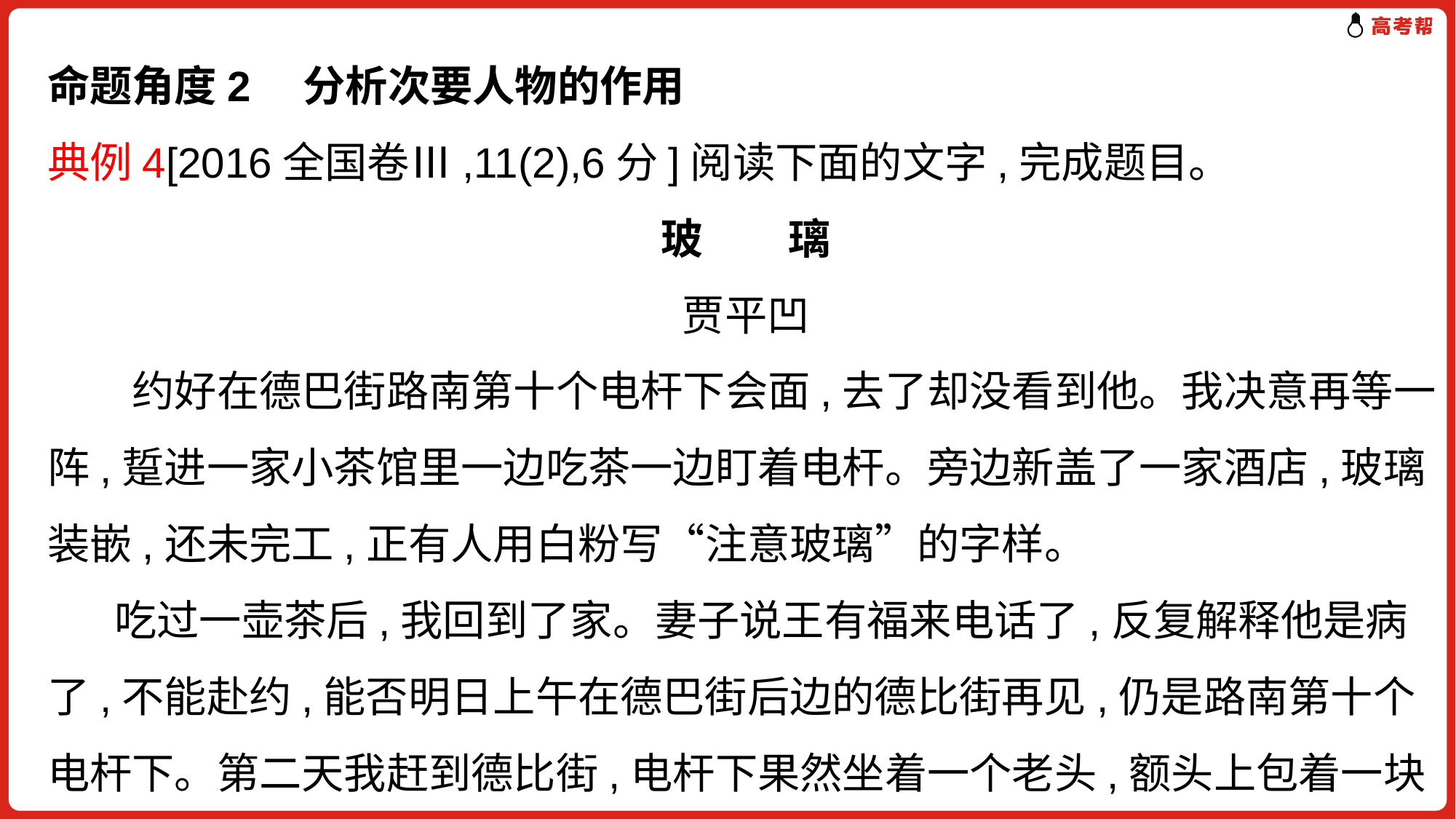

命题角度2　分析次要人物的作用
典例4[2016全国卷Ⅲ,11(2),6分]阅读下面的文字,完成题目。
玻　　璃
贾平凹
　　约好在德巴街路南第十个电杆下会面,去了却没看到他。我决意再等一阵,踅进一家小茶馆里一边吃茶一边盯着电杆。旁边新盖了一家酒店,玻璃装嵌,还未完工,正有人用白粉写“注意玻璃”的字样。
      吃过一壶茶后,我回到了家。妻子说王有福来电话了,反复解释他是病了,不能赴约,能否明日上午在德巴街后边的德比街再见,仍是路南第十个电杆下。第二天我赶到德比街,电杆下果然坐着一个老头,额头上包着一块纱布。我